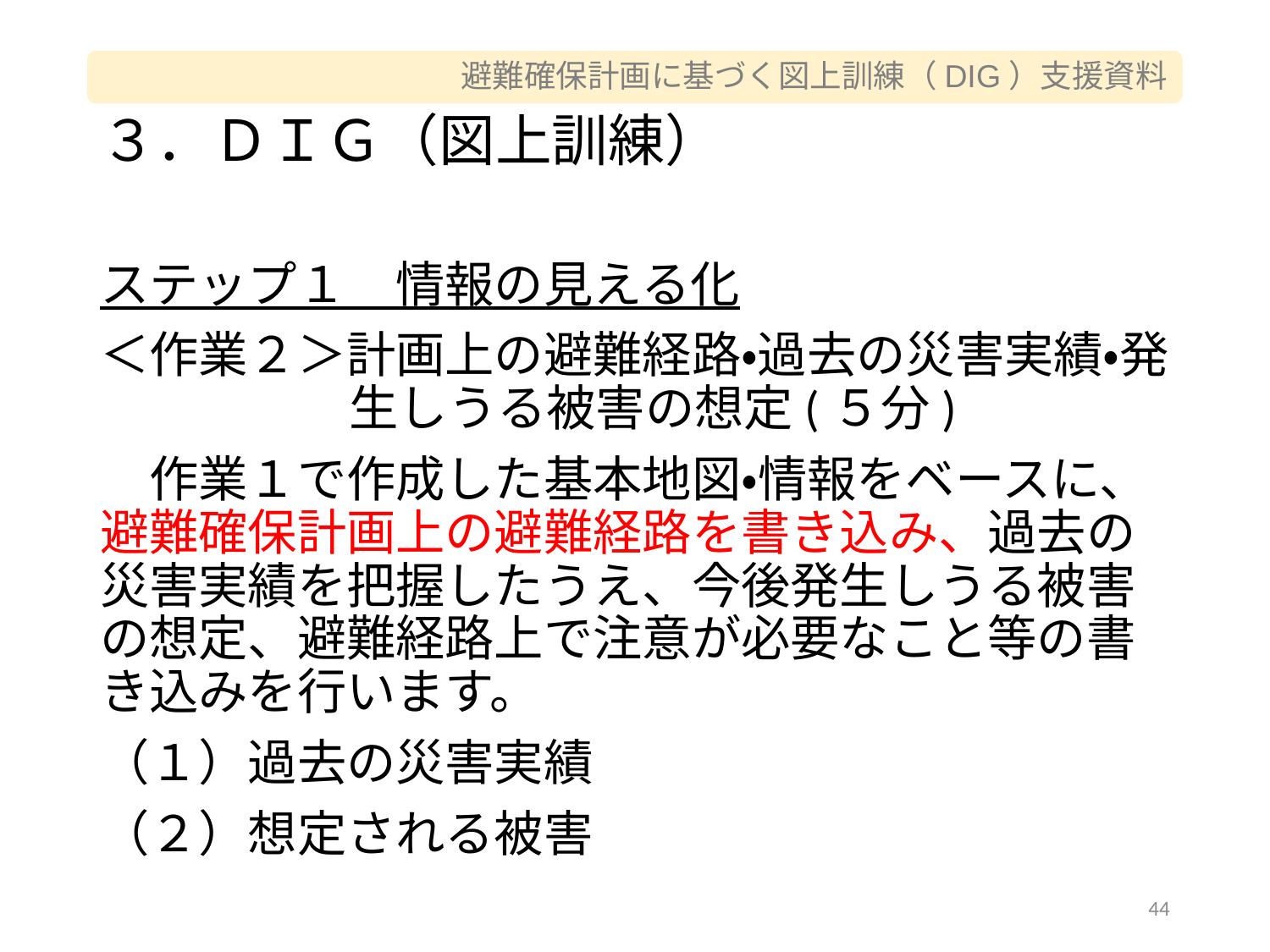

# ３．ＤＩＧ（図上訓練）
ステップ１　情報の見える化
＜作業２＞計画上の避難経路・過去の災害実績・発生しうる被害の想定(５分)
　作業１で作成した基本地図・情報をベースに、避難確保計画上の避難経路を書き込み、過去の災害実績を把握したうえ、今後発生しうる被害の想定、避難経路上で注意が必要なこと等の書き込みを行います。
（１）過去の災害実績
（２）想定される被害
44